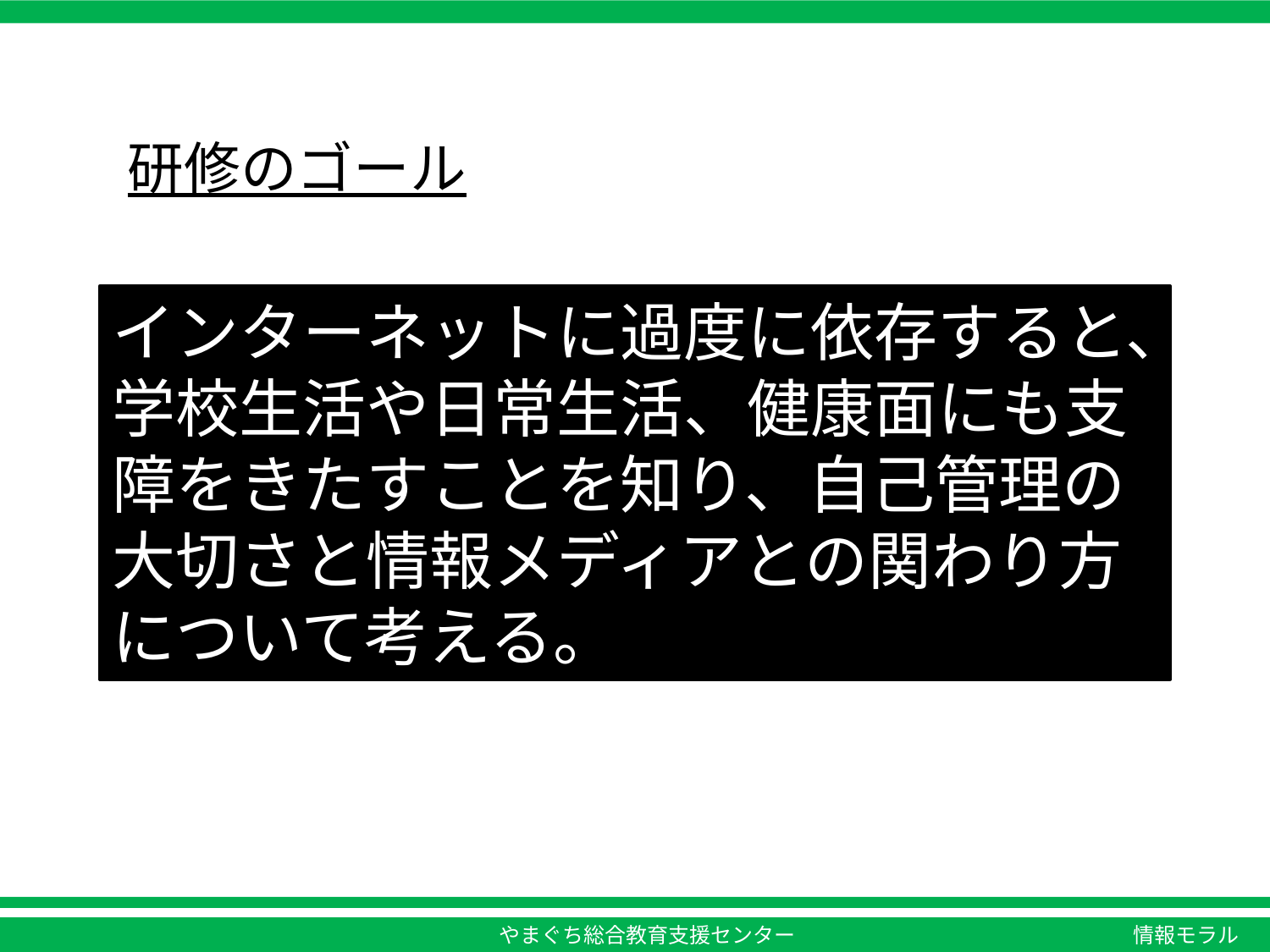

研修のゴール
インターネットに過度に依存すると、学校生活や日常生活、健康面にも支障をきたすことを知り、自己管理の大切さと情報メディアとの関わり方について考える。